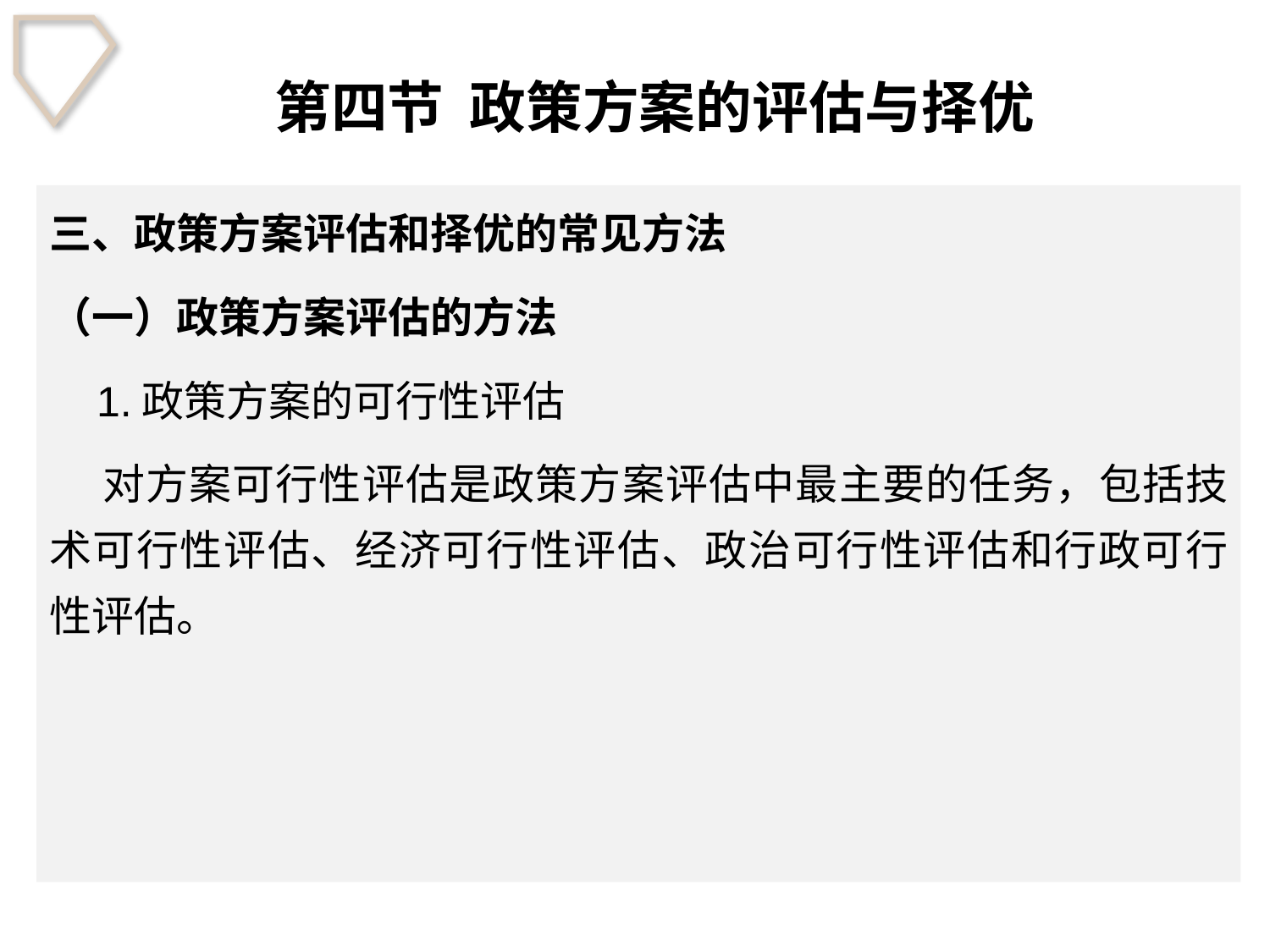

# 第四节  政策方案的评估与择优
三、政策方案评估和择优的常见方法
（一）政策方案评估的方法
    1.政策方案的可行性评估
    对方案可行性评估是政策方案评估中最主要的任务，包括技术可行性评估、经济可行性评估、政治可行性评估和行政可行性评估。